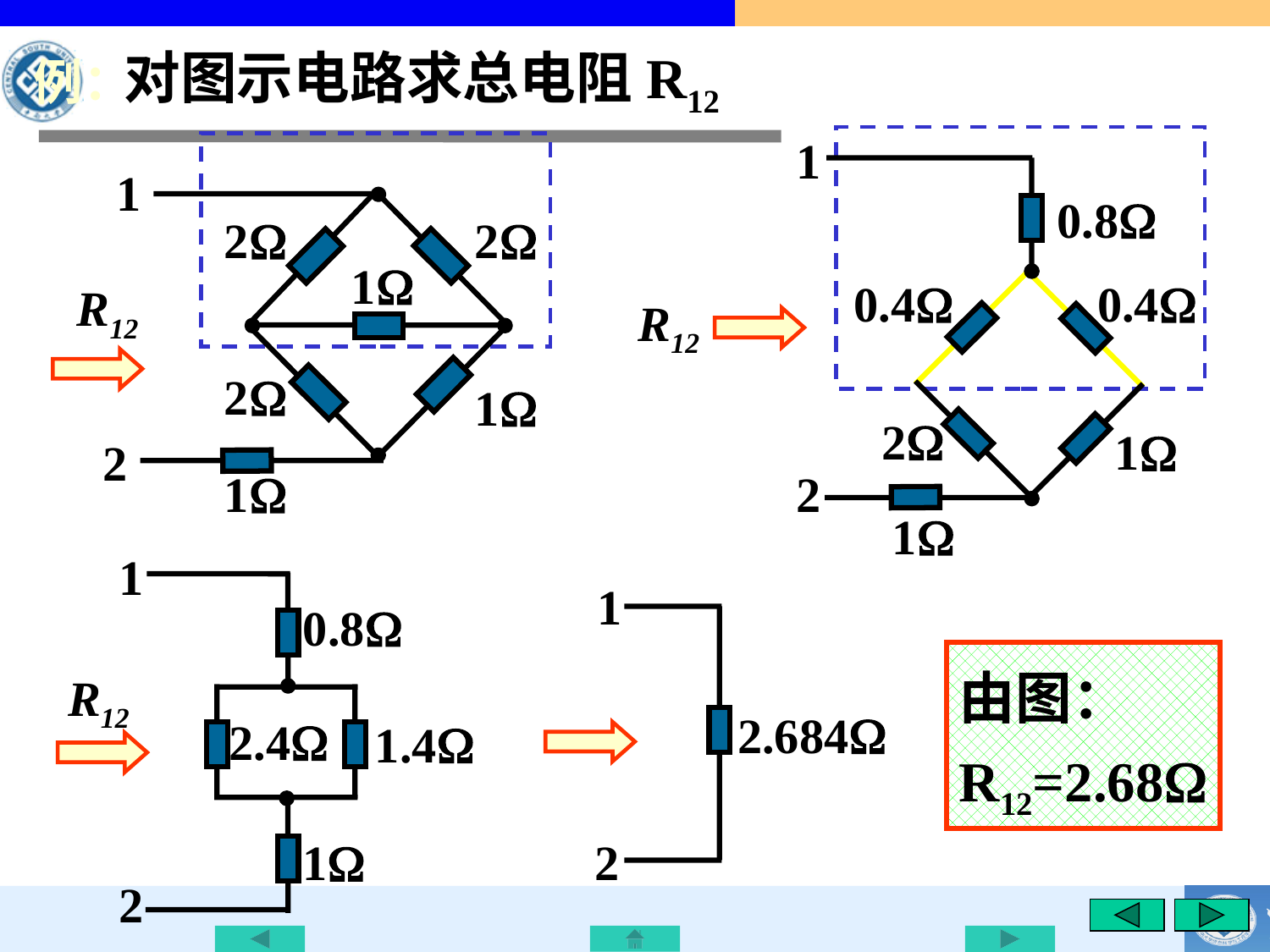

对图示电路求总电阻R12
# 例：
1

0.8Ω

0.4Ω
0.4Ω

2Ω

1Ω
2

1Ω
R12

1

2Ω
2Ω

1Ω
R12

2Ω

1Ω
2

1Ω

1

0.8Ω
2.4Ω
1.4Ω
1Ω
2
R12

1

2.684Ω

2

由图：
R12=2.68Ω